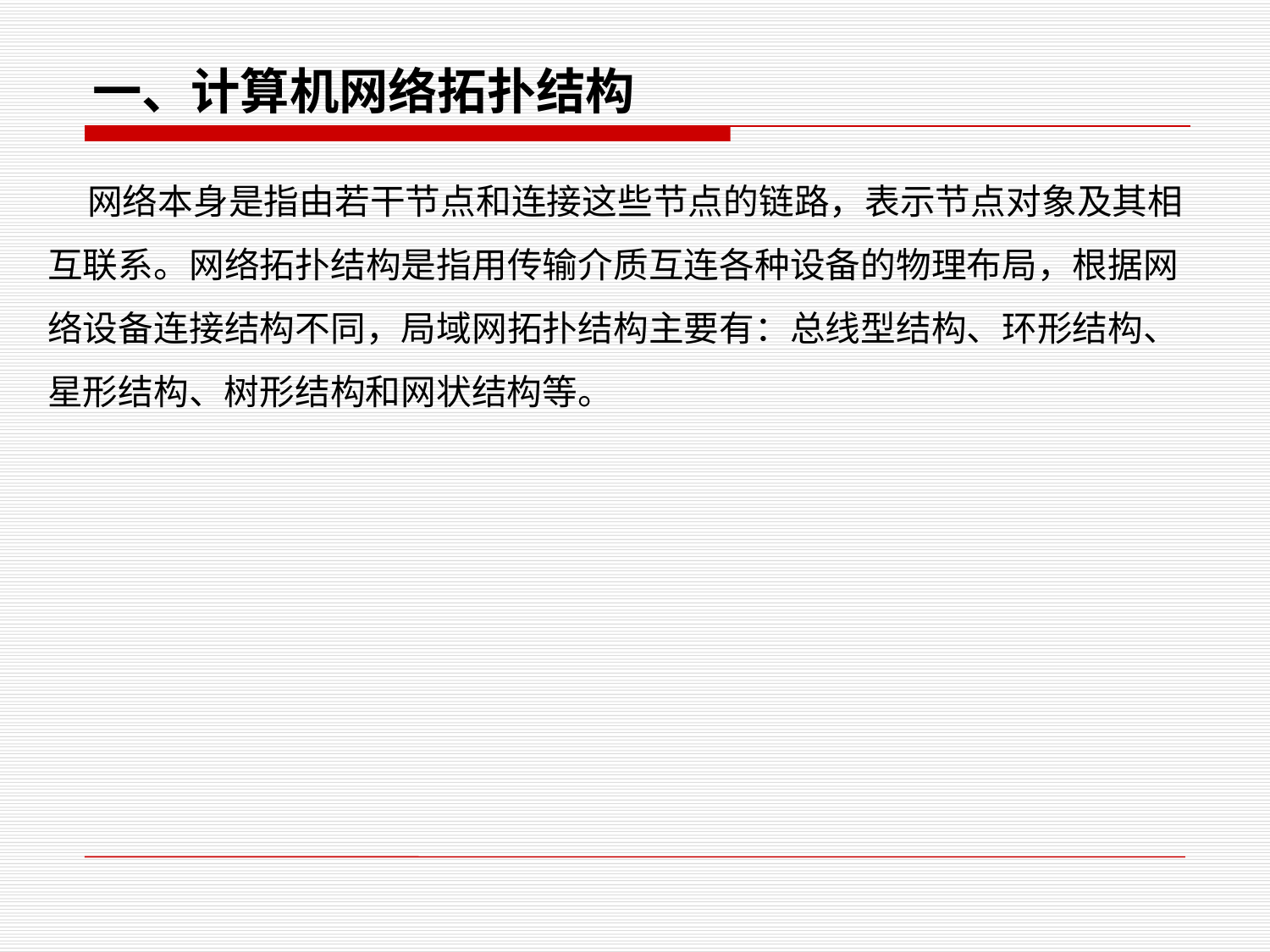

一、计算机网络拓扑结构
    网络本身是指由若干节点和连接这些节点的链路，表示节点对象及其相互联系。网络拓扑结构是指用传输介质互连各种设备的物理布局，根据网络设备连接结构不同，局域网拓扑结构主要有：总线型结构、环形结构、星形结构、树形结构和网状结构等。
27